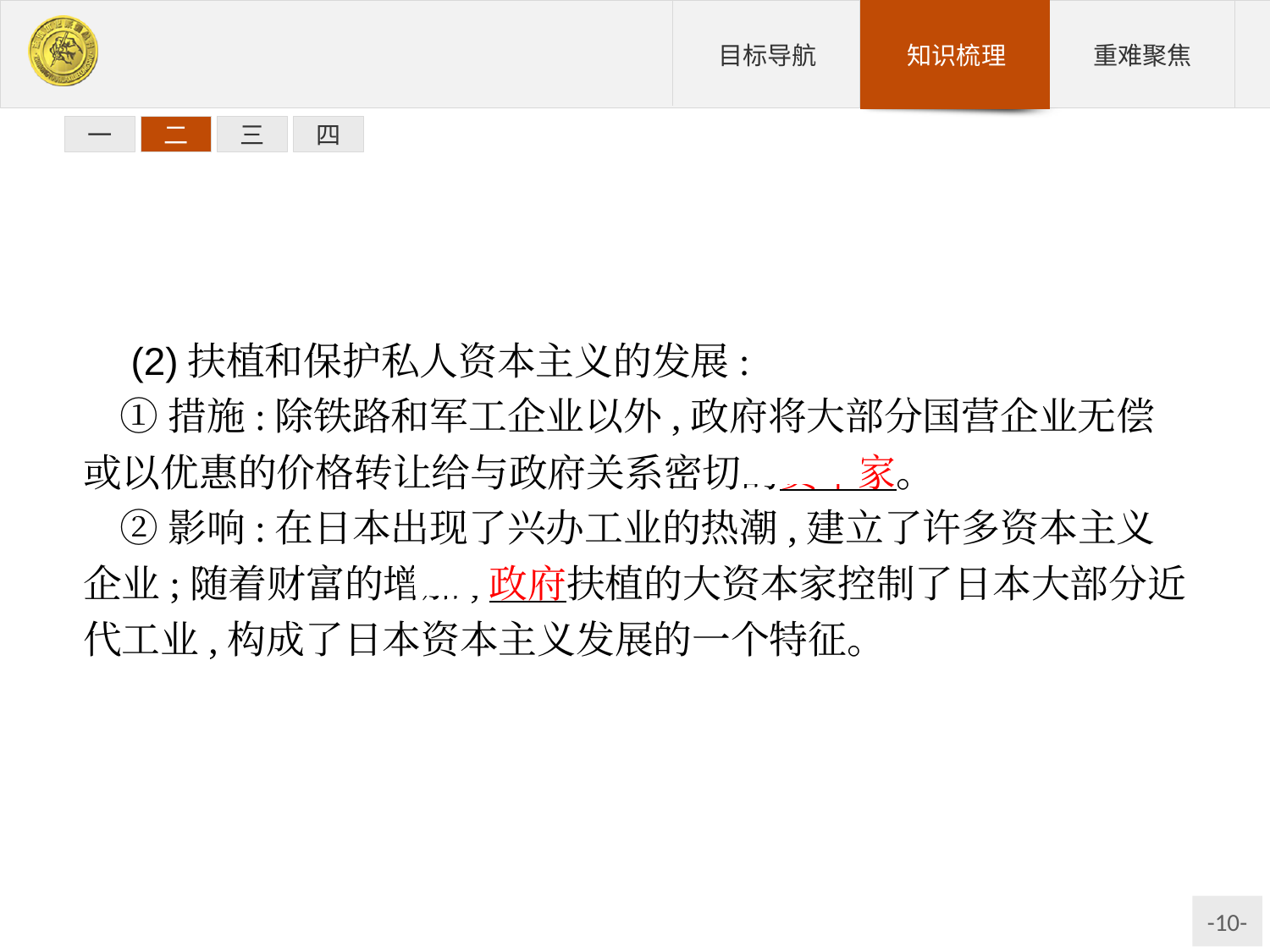

一
二
三
四
 (2)扶植和保护私人资本主义的发展:
①措施:除铁路和军工企业以外,政府将大部分国营企业无偿或以优惠的价格转让给与政府关系密切的资本家。
②影响:在日本出现了兴办工业的热潮,建立了许多资本主义企业;随着财富的增加,政府扶植的大资本家控制了日本大部分近代工业,构成了日本资本主义发展的一个特征。